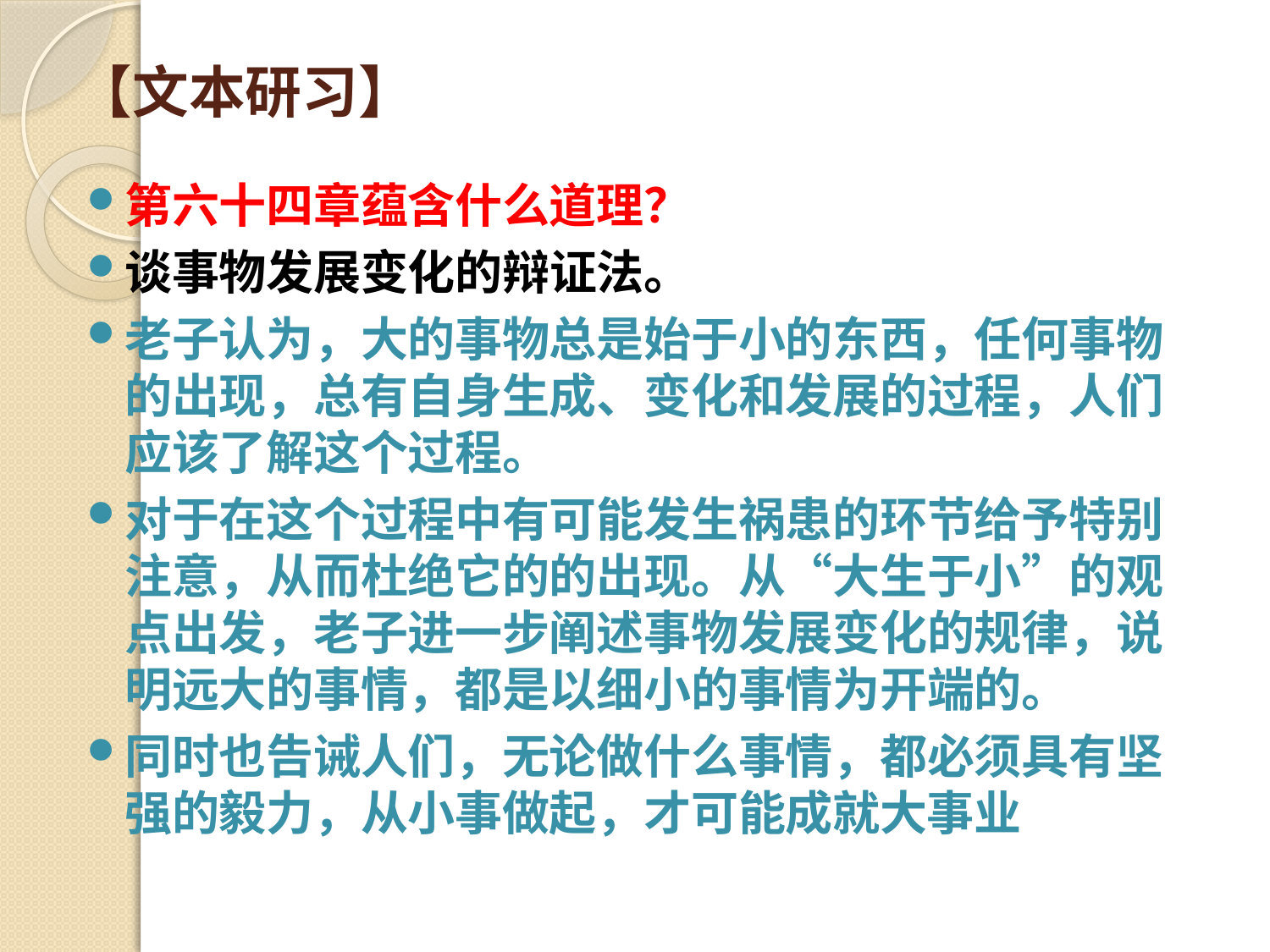

# 【文本研习】
第六十四章蕴含什么道理？
谈事物发展变化的辩证法。
老子认为，大的事物总是始于小的东西，任何事物的出现，总有自身生成、变化和发展的过程，人们应该了解这个过程。
对于在这个过程中有可能发生祸患的环节给予特别注意，从而杜绝它的的出现。从“大生于小”的观点出发，老子进一步阐述事物发展变化的规律，说明远大的事情，都是以细小的事情为开端的。
同时也告诫人们，无论做什么事情，都必须具有坚强的毅力，从小事做起，才可能成就大事业